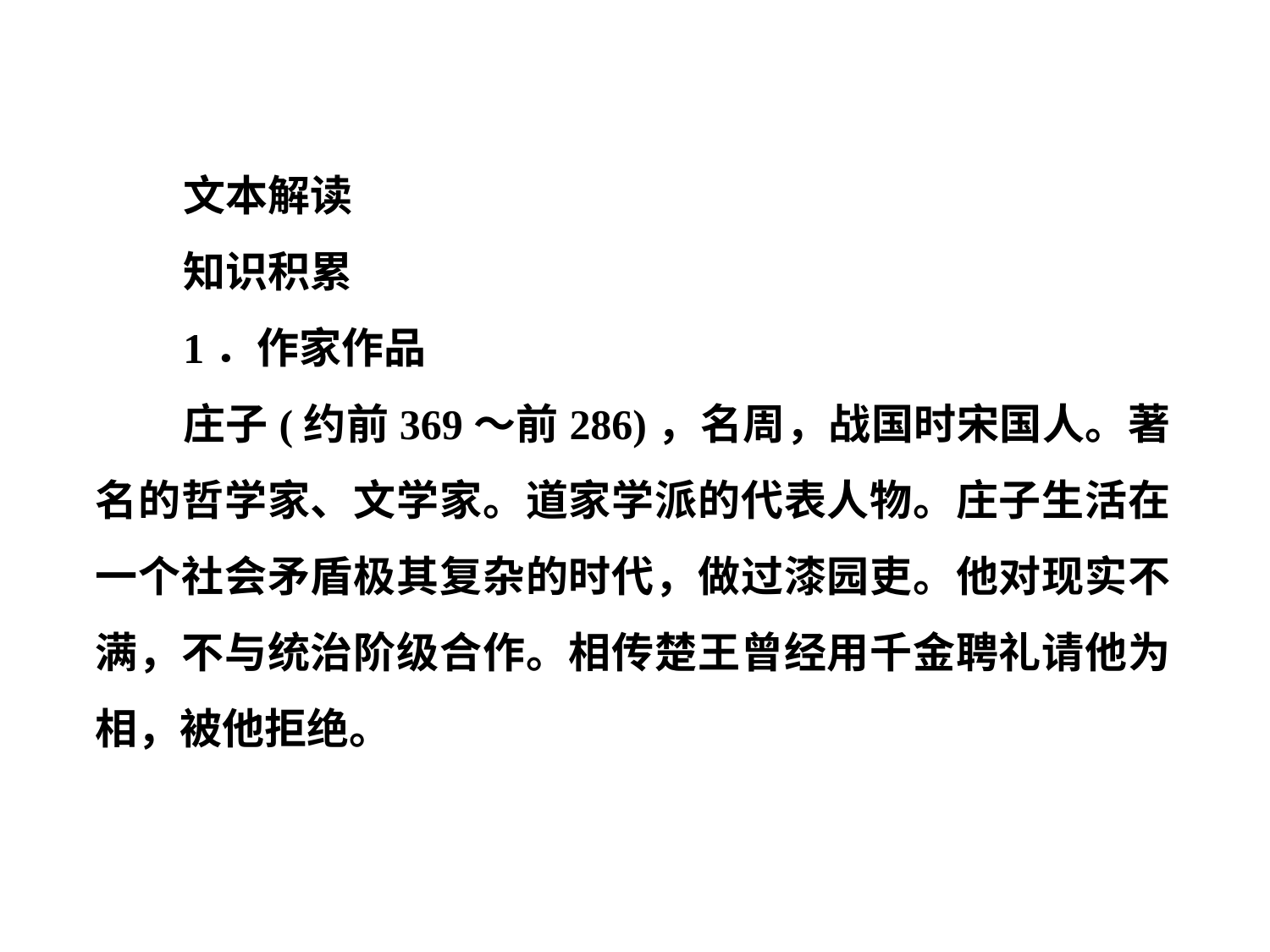

文本解读
知识积累
1．作家作品
庄子(约前369～前286)，名周，战国时宋国人。著名的哲学家、文学家。道家学派的代表人物。庄子生活在一个社会矛盾极其复杂的时代，做过漆园吏。他对现实不满，不与统治阶级合作。相传楚王曾经用千金聘礼请他为相，被他拒绝。